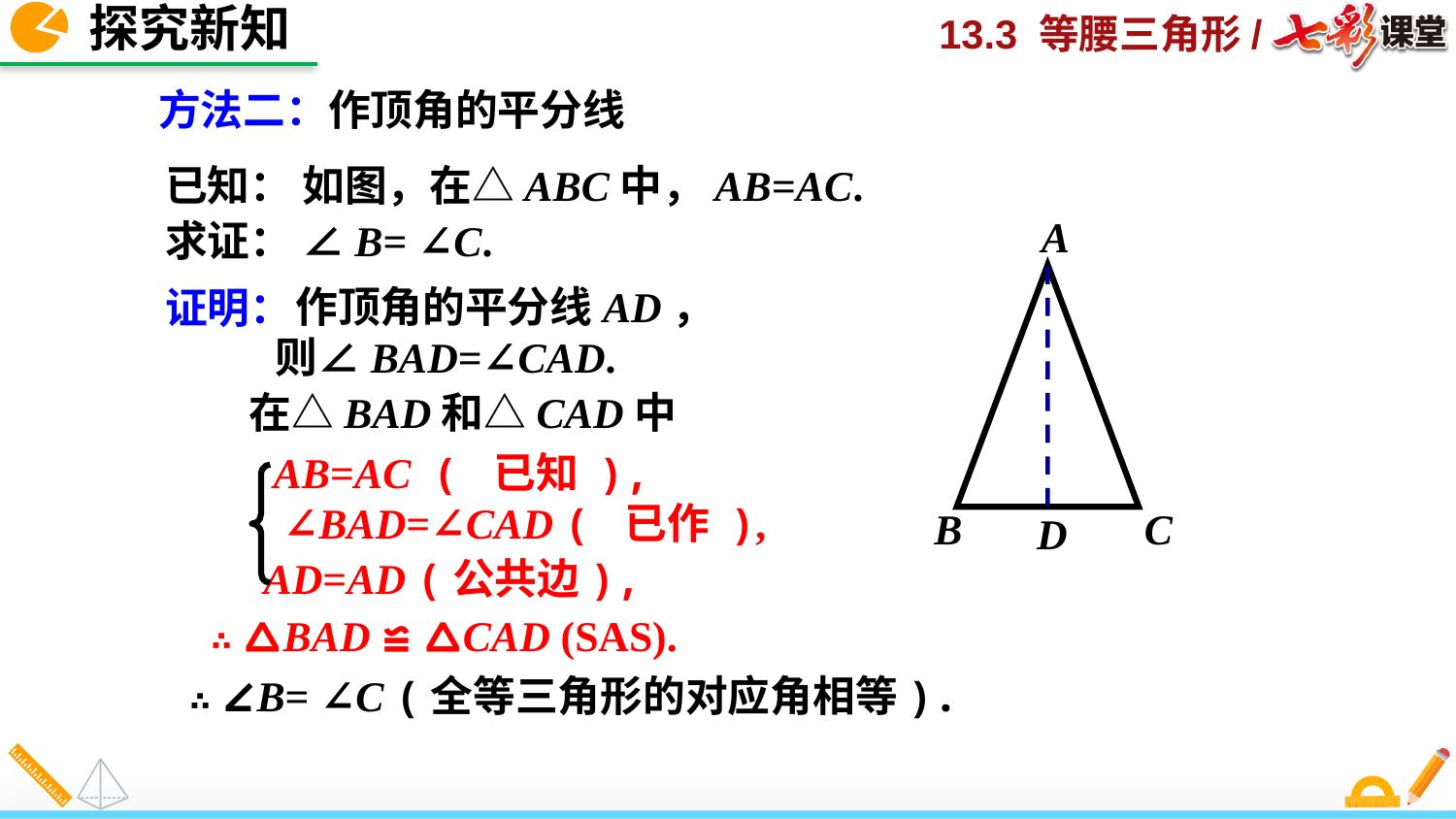

探究新知

方法二：作顶角的平分线
已知： 如图，在△ABC中，AB=AC.
求证： ∠B= ∠C.
A

B
C

 作顶角的平分线AD，
则∠BAD=∠CAD.
证明：
在△BAD和△CAD中
AB=AC  ( 已知 ),

∠BAD=∠CAD ( 已作 ),
D
AD=AD (公共边),
∴ △BAD ≌ △CAD (SAS).
∴ ∠B= ∠C (全等三角形的对应角相等).